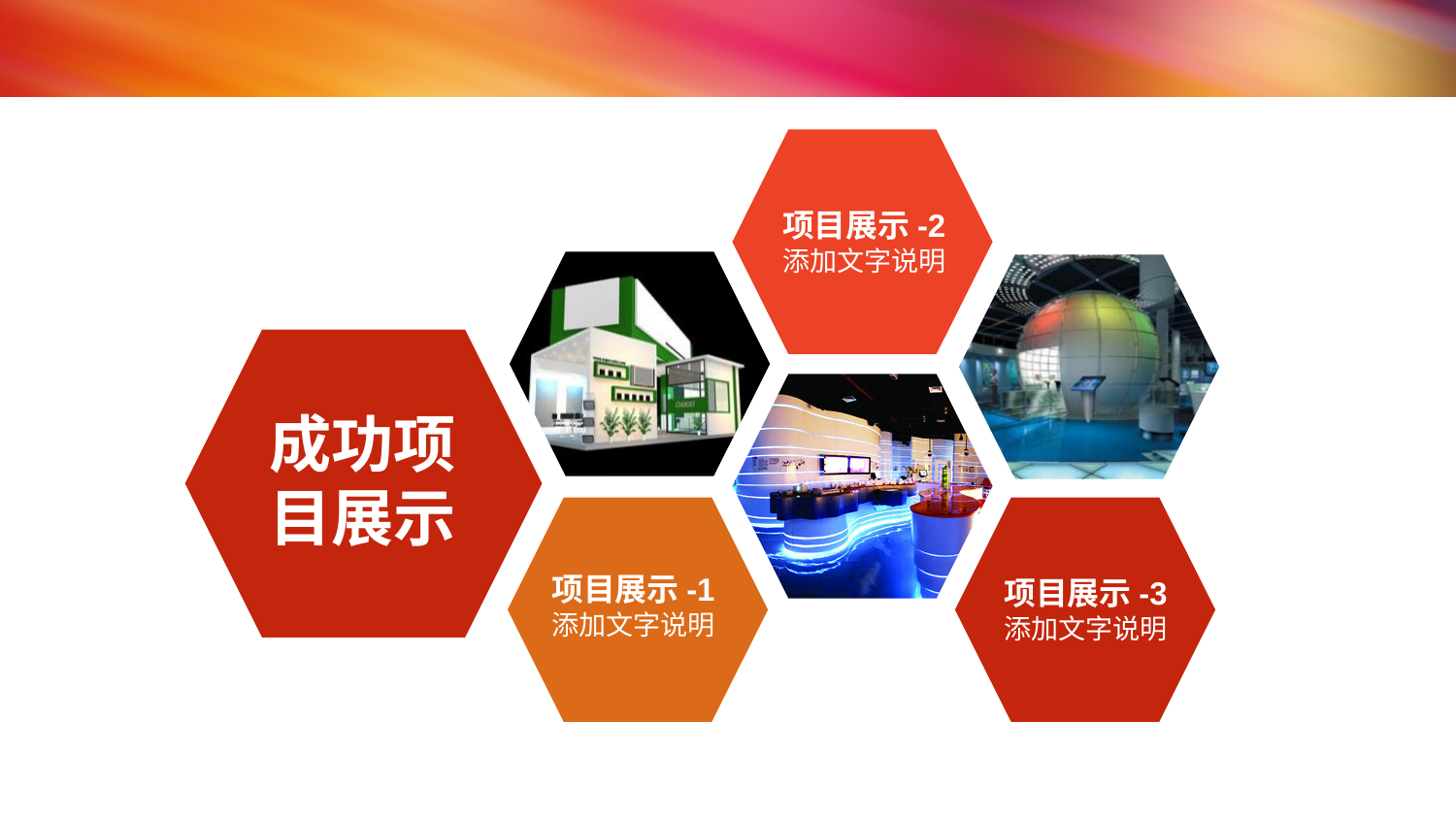

#

项目展示-2
添加文字说明

成功项
目展示

项目展示-1
添加文字说明

项目展示-3
添加文字说明